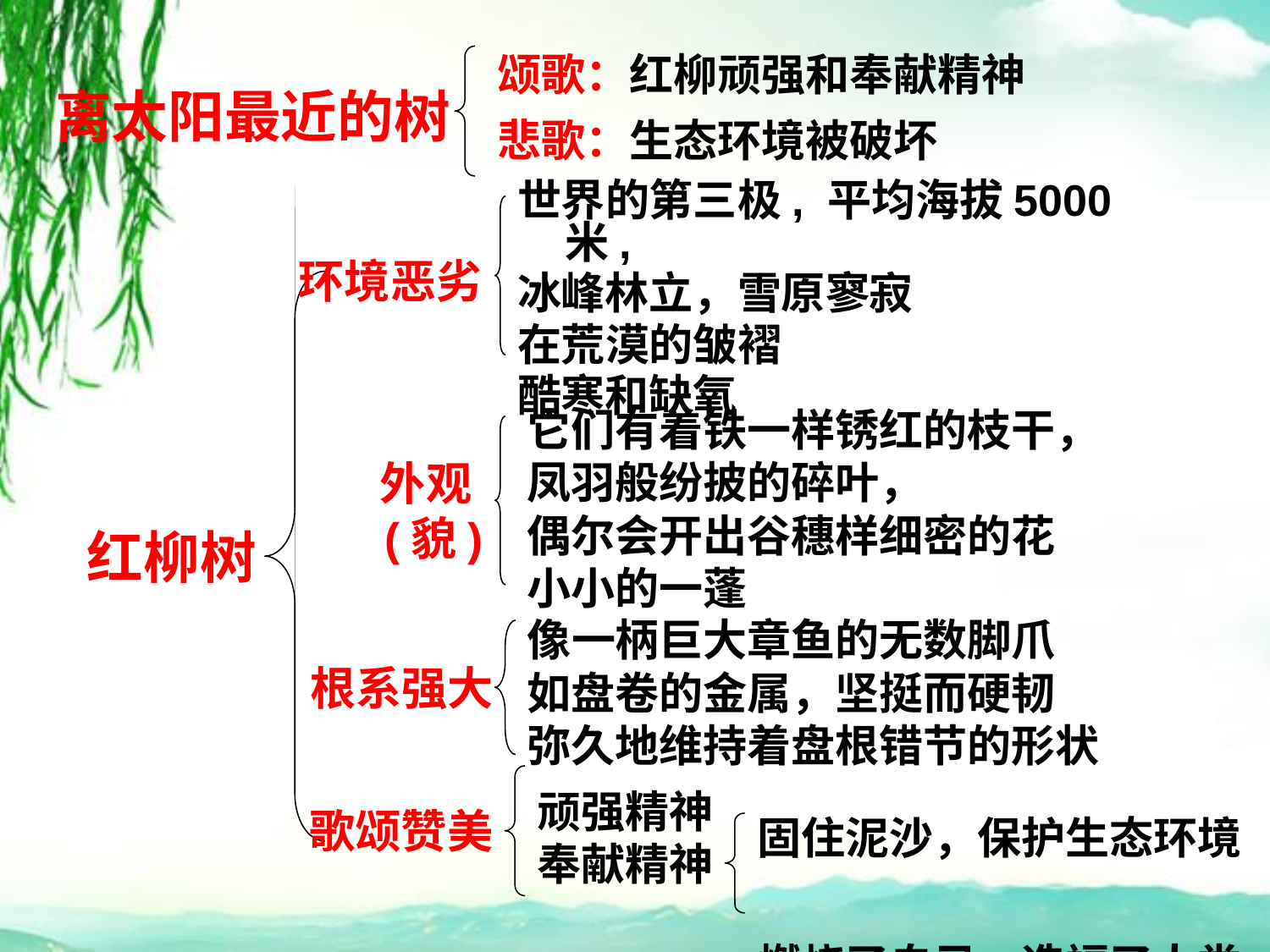

颂歌：红柳顽强和奉献精神

离太阳最近的树
悲歌：生态环境被破坏
世界的第三极, 平均海拔5000米,
冰峰林立，雪原寥寂
在荒漠的皱褶
酷寒和缺氧

环境恶劣

它们有着铁一样锈红的枝干，
凤羽般纷披的碎叶，
偶尔会开出谷穗样细密的花
小小的一蓬

外观(貌)
红柳树
像一柄巨大章鱼的无数脚爪
如盘卷的金属，坚挺而硬韧
弥久地维持着盘根错节的形状

根系强大

顽强精神
奉献精神
固住泥沙，保护生态环境
燃烧了自己，造福了人类。
歌颂赞美